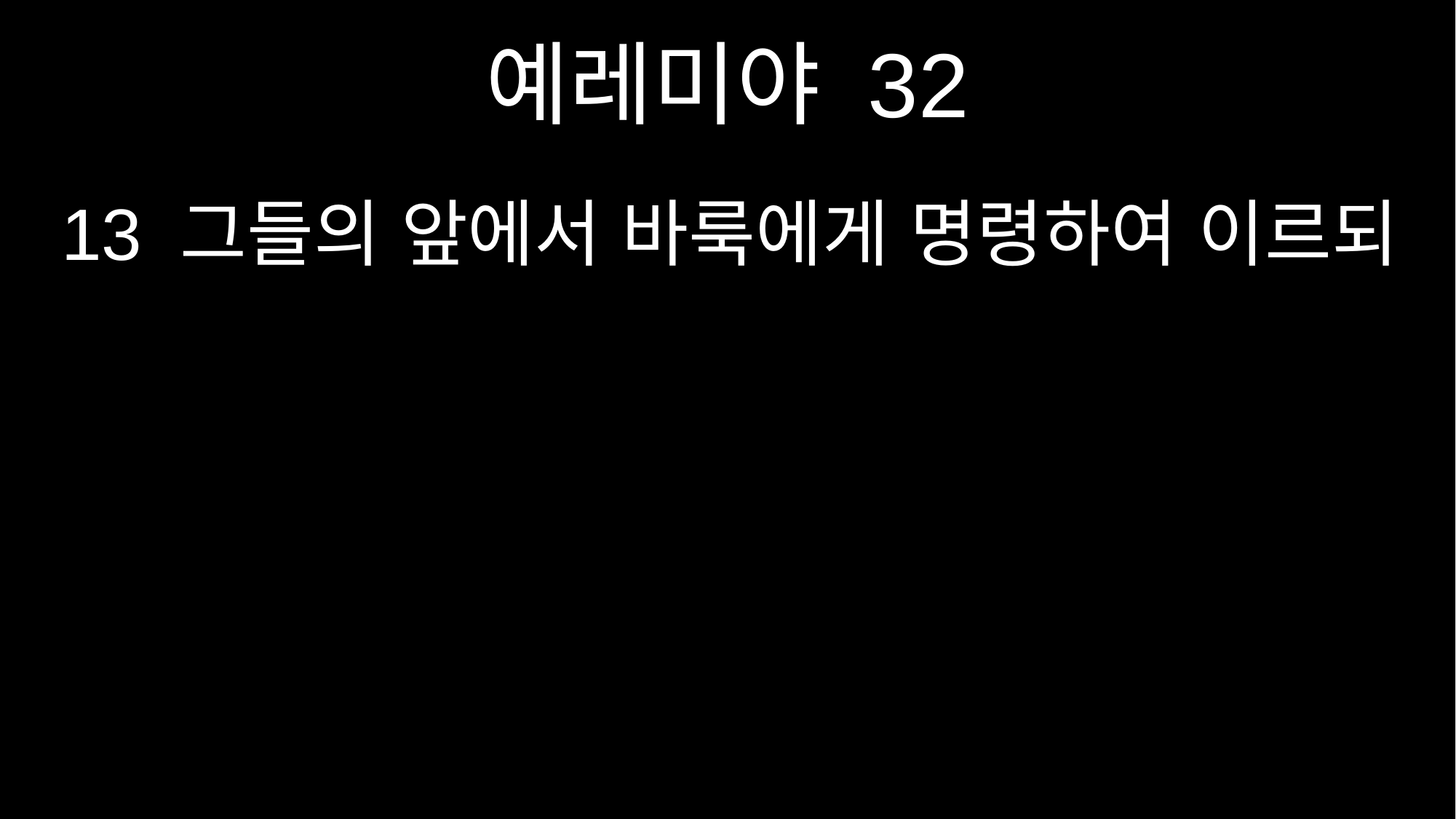

예레미야 32
13 그들의 앞에서 바룩에게 명령하여 이르되